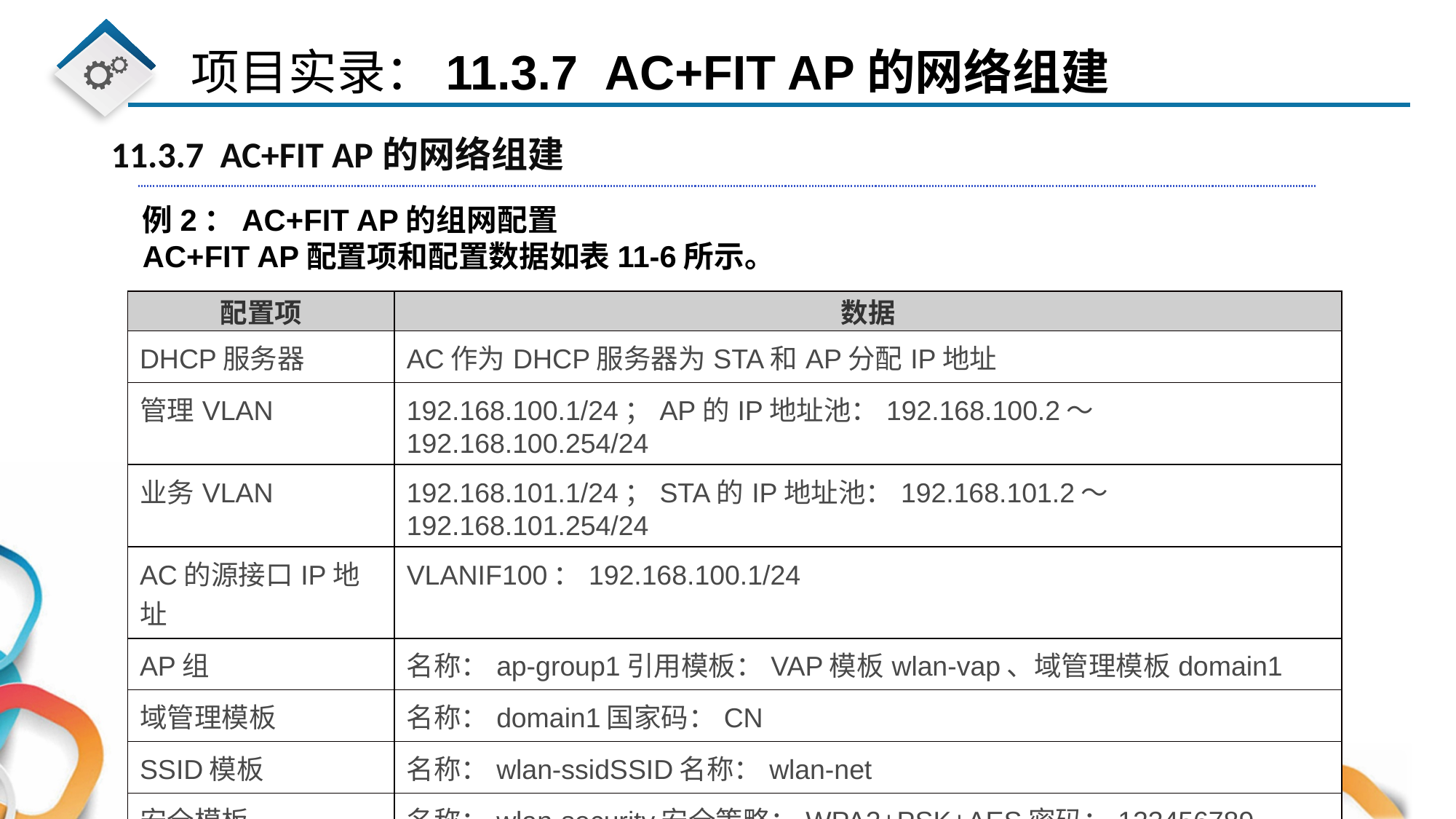

11.3.7  AC+FIT AP的网络组建

例2：AC+FIT AP的组网配置
AC+FIT AP配置项和配置数据如表11-6所示。
| 配置项 | 数据 |
| --- | --- |
| DHCP服务器 | AC作为DHCP服务器为STA和AP分配IP地址 |
| 管理VLAN | 192.168.100.1/24；AP的IP地址池：192.168.100.2～192.168.100.254/24 |
| 业务VLAN | 192.168.101.1/24；STA的IP地址池：192.168.101.2～192.168.101.254/24 |
| AC的源接口IP地址 | VLANIF100：192.168.100.1/24 |
| AP组 | 名称：ap-group1引用模板：VAP模板wlan-vap、域管理模板domain1 |
| 域管理模板 | 名称：domain1国家码：CN |
| SSID模板 | 名称：wlan-ssidSSID名称：wlan-net |
| 安全模板 | 名称：wlan-security安全策略：WPA2+PSK+AES密码：123456789 |
| VAP模板 | 名称：wlan-vap转发模式：隧道转发业务VLAN：VLAN101引用模板：SSID模板wlan-ssid、安全模板wlan-security |